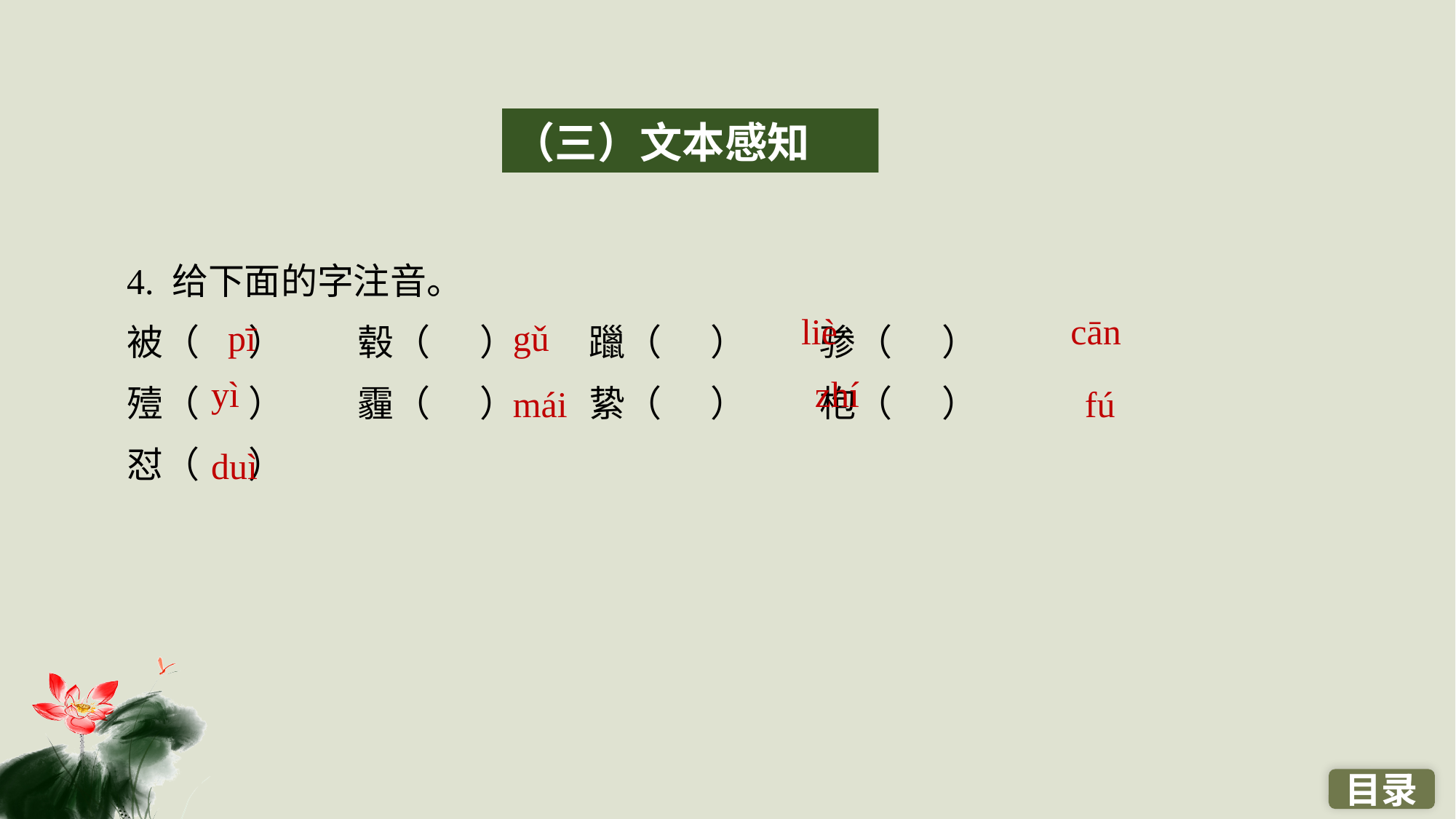

（三）文本感知
4. 给下面的字注音。
被（      ）　　毂（      ）　　躐（      ）　　骖（      ）
殪（      ）　　霾（      ）　　絷（      ）　　枹（      ）
怼（      ）
liè
cān
pī
gǔ
yì
zhí
mái
fú
duì